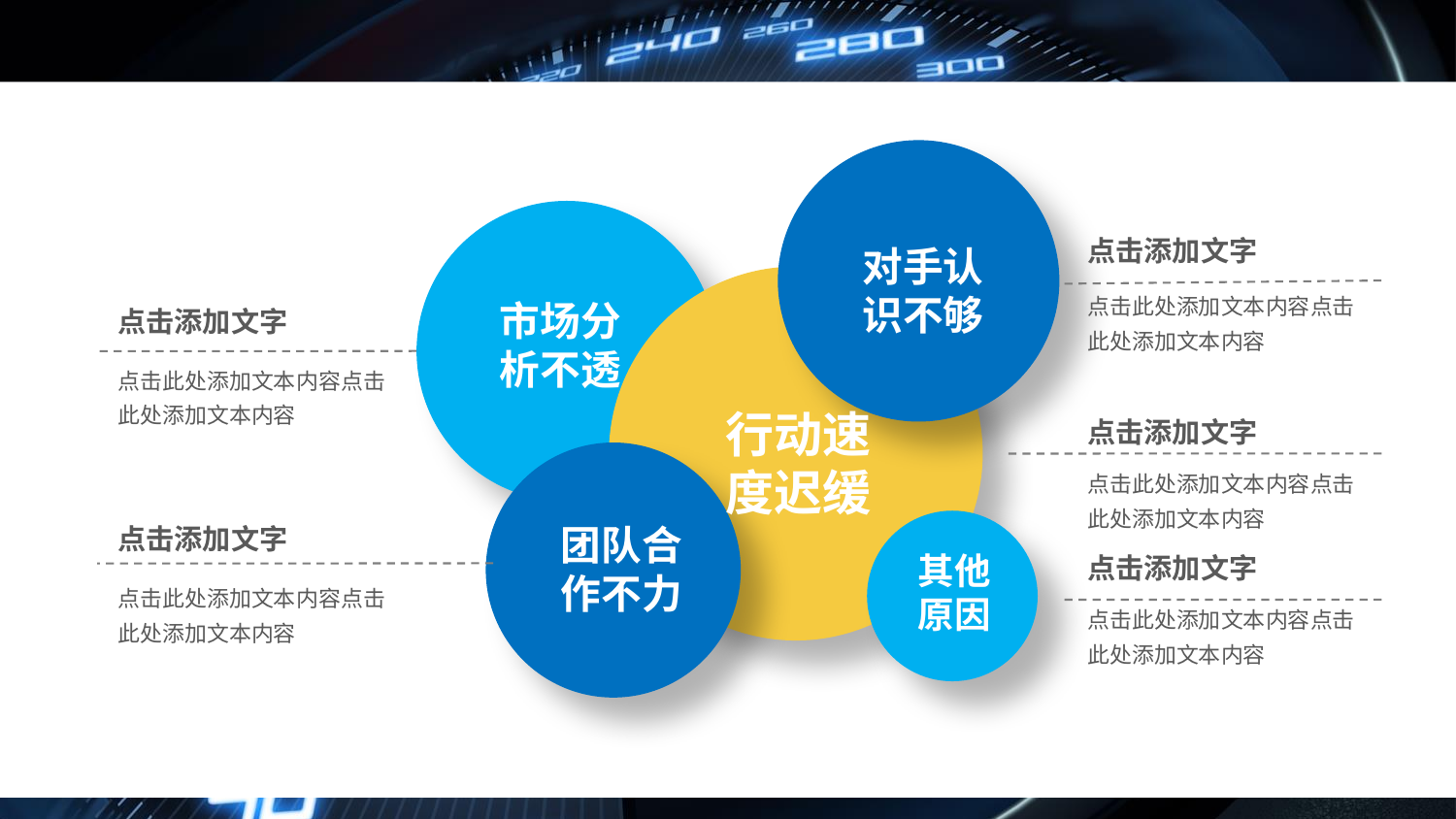

#

点击添加文字
对手认
识不够

点击此处添加文本内容点击此处添加文本内容

市场分
析不透
点击添加文字

点击此处添加文本内容点击此处添加文本内容
行动速
度迟缓
点击添加文字

点击此处添加文本内容点击此处添加文本内容

团队合
作不力
点击添加文字
其他
原因
点击添加文字

点击此处添加文本内容点击此处添加文本内容
点击此处添加文本内容点击此处添加文本内容